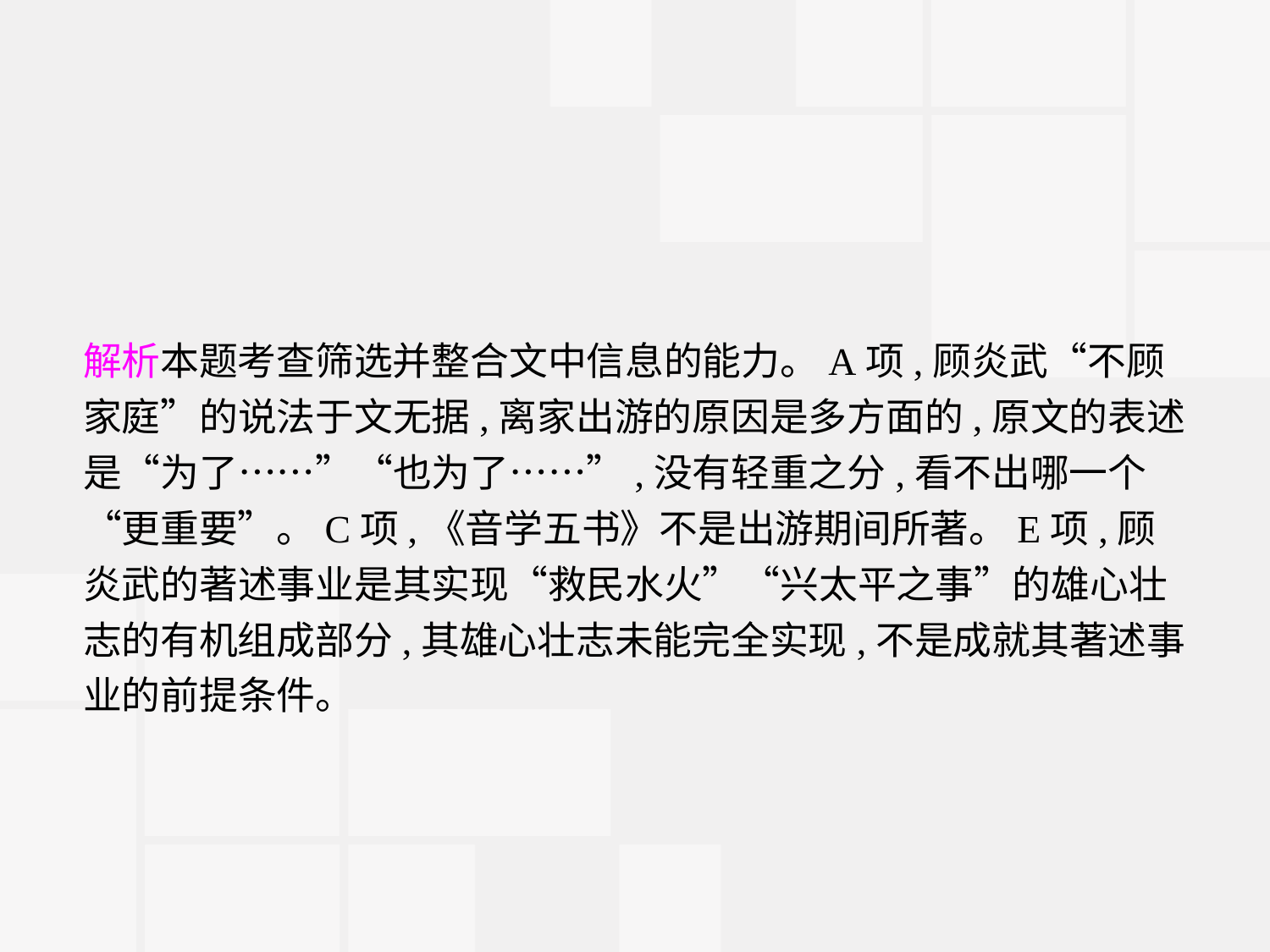

解析本题考查筛选并整合文中信息的能力。A项,顾炎武“不顾家庭”的说法于文无据,离家出游的原因是多方面的,原文的表述是“为了……”“也为了……”,没有轻重之分,看不出哪一个“更重要”。C项,《音学五书》不是出游期间所著。E项,顾炎武的著述事业是其实现“救民水火”“兴太平之事”的雄心壮志的有机组成部分,其雄心壮志未能完全实现,不是成就其著述事业的前提条件。